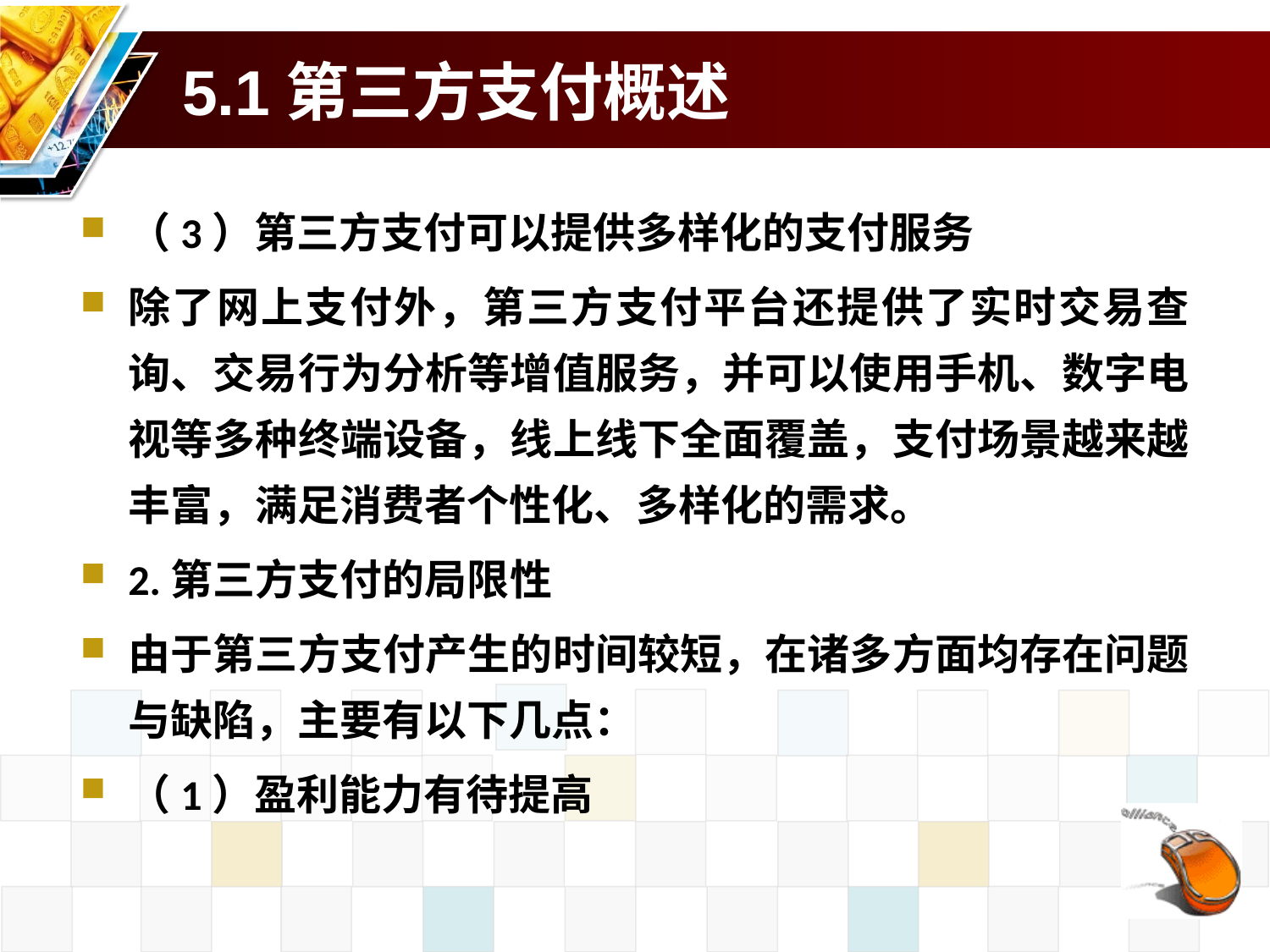

# 5.1第三方支付概述
（3）第三方支付可以提供多样化的支付服务
除了网上支付外，第三方支付平台还提供了实时交易查询、交易行为分析等增值服务，并可以使用手机、数字电视等多种终端设备，线上线下全面覆盖，支付场景越来越丰富，满足消费者个性化、多样化的需求。
2.第三方支付的局限性
由于第三方支付产生的时间较短，在诸多方面均存在问题与缺陷，主要有以下几点：
（1）盈利能力有待提高